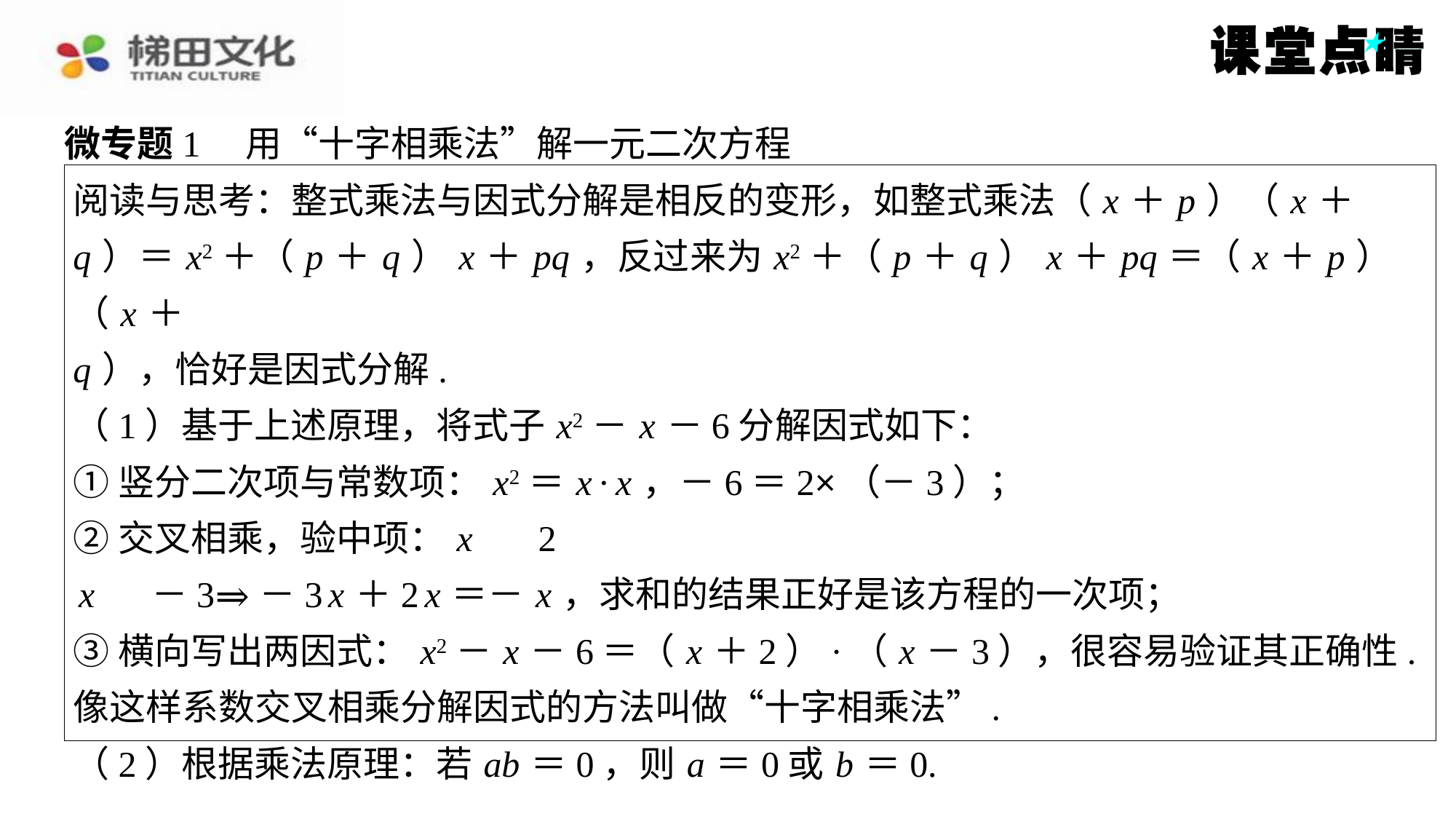

微专题1　用“十字相乘法”解一元二次方程
阅读与思考：整式乘法与因式分解是相反的变形，如整式乘法（ x ＋ p ）（ x ＋
q ）＝ x2＋（ p ＋ q ） x ＋ pq ，反过来为 x2＋（ p ＋ q ） x ＋ pq ＝（ x ＋ p ）（ x ＋
q ），恰好是因式分解.
（1）基于上述原理，将式子 x2－ x －6分解因式如下：
①竖分二次项与常数项： x2＝ x · x ，－6＝2×（－3）；
②交叉相乘，验中项： x 　 2
 x 　 －3⇒－3 x ＋2 x ＝－ x ，求和的结果正好是该方程的一次项；
③横向写出两因式： x2－ x －6＝（ x ＋2）·（ x －3），很容易验证其正确性.
像这样系数交叉相乘分解因式的方法叫做“十字相乘法”.
（2）根据乘法原理：若 ab ＝0，则 a ＝0或 b ＝0.